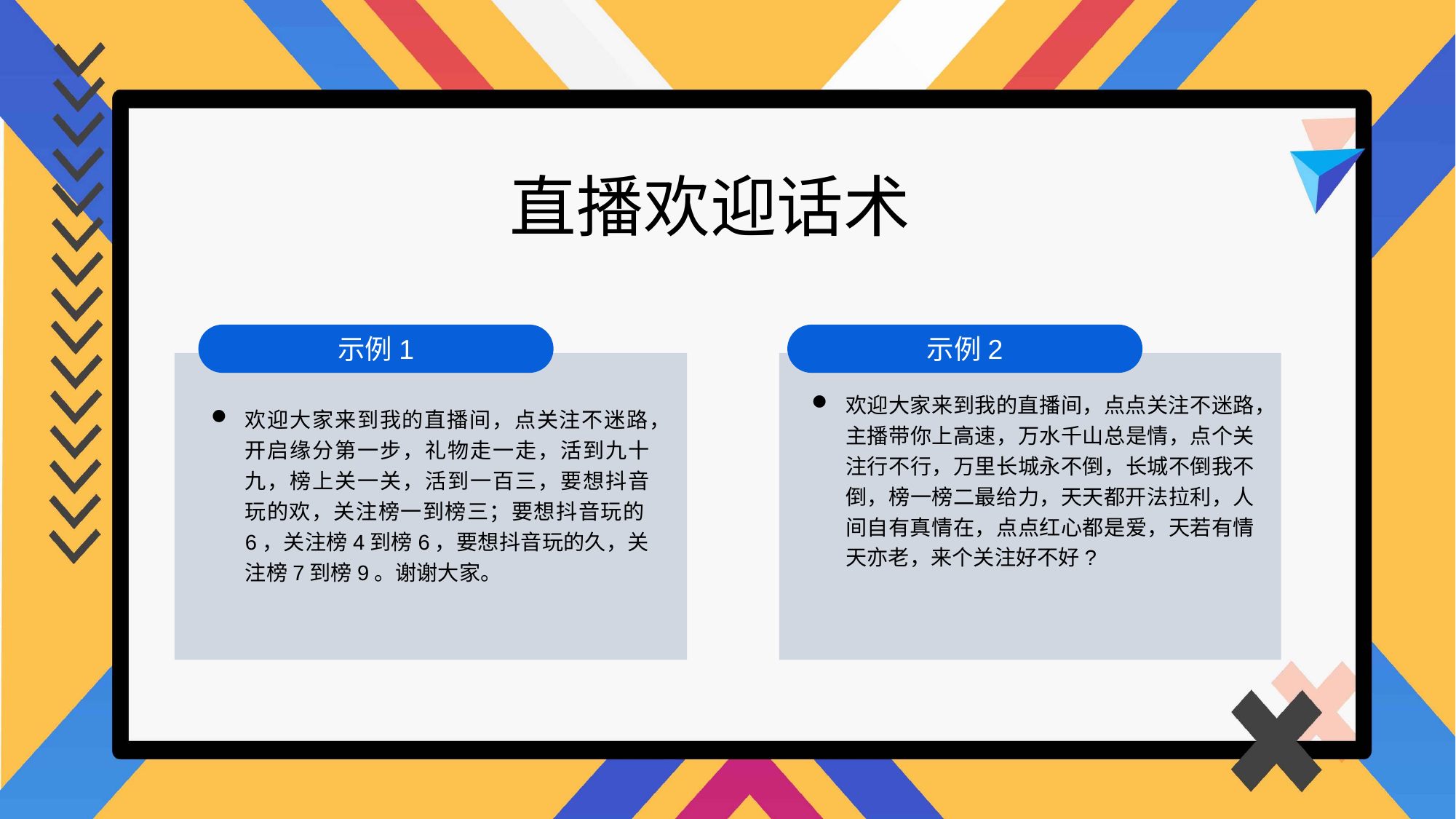

直播欢迎话术
示例1
示例2

欢迎大家来到我的直播间，点点关注不迷路，主播带你上高速，万水千山总是情，点个关注行不行，万里长城永不倒，长城不倒我不倒，榜一榜二最给力，天天都开法拉利，人间自有真情在，点点红心都是爱，天若有情天亦老，来个关注好不好?
欢迎大家来到我的直播间，点关注不迷路，开启缘分第一步，礼物走一走，活到九十九，榜上关一关，活到一百三，要想抖音玩的欢，关注榜一到榜三；要想抖音玩的6，关注榜4到榜6，要想抖音玩的久，关注榜7到榜9。谢谢大家。